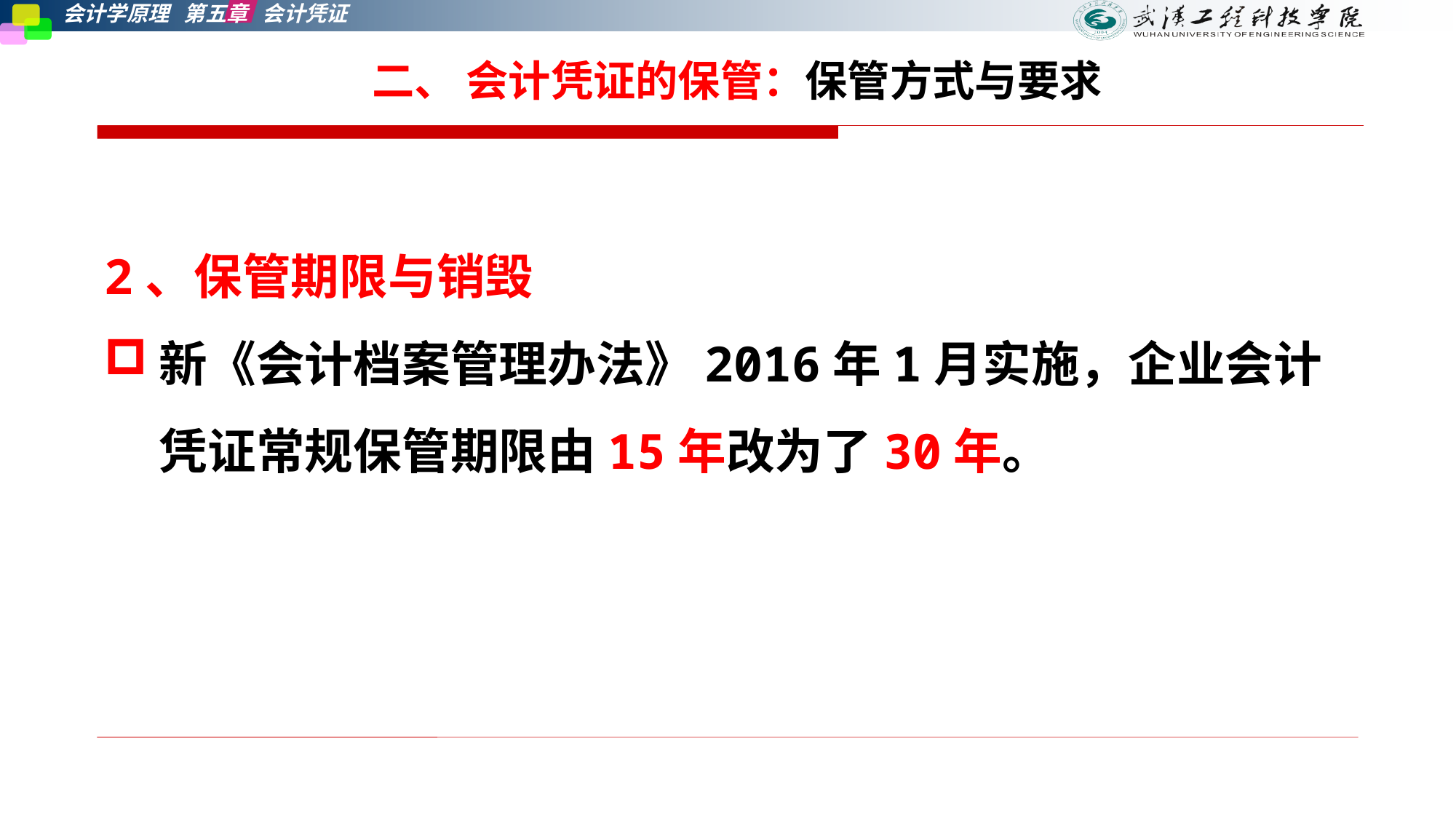

二、 会计凭证的保管：保管方式与要求
2、保管期限与销毁
新《会计档案管理办法》2016年1月实施，企业会计凭证常规保管期限由15年改为了30年。